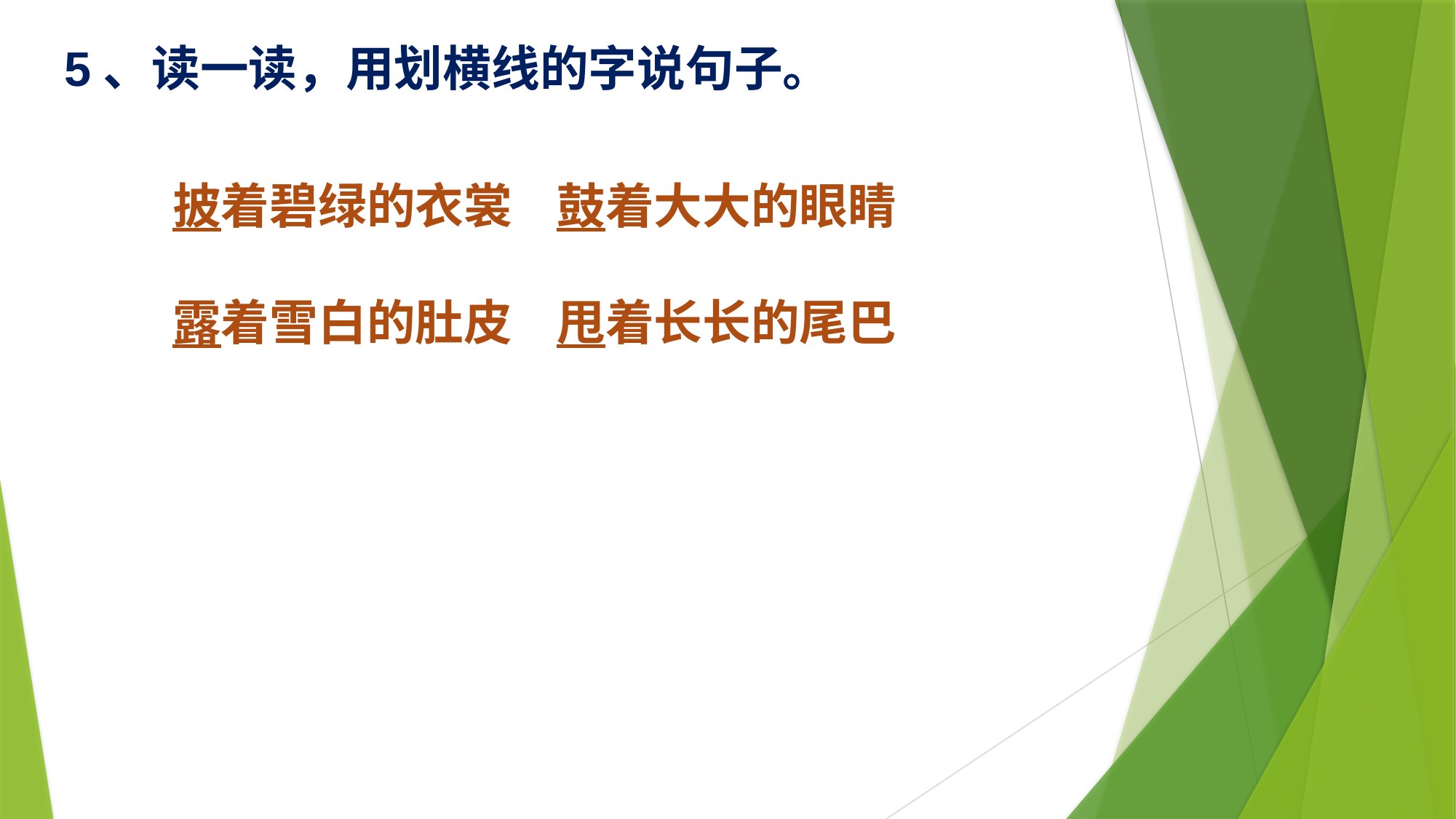

5、读一读，用划横线的字说句子。
披着碧绿的衣裳    鼓着大大的眼睛

露着雪白的肚皮    甩着长长的尾巴